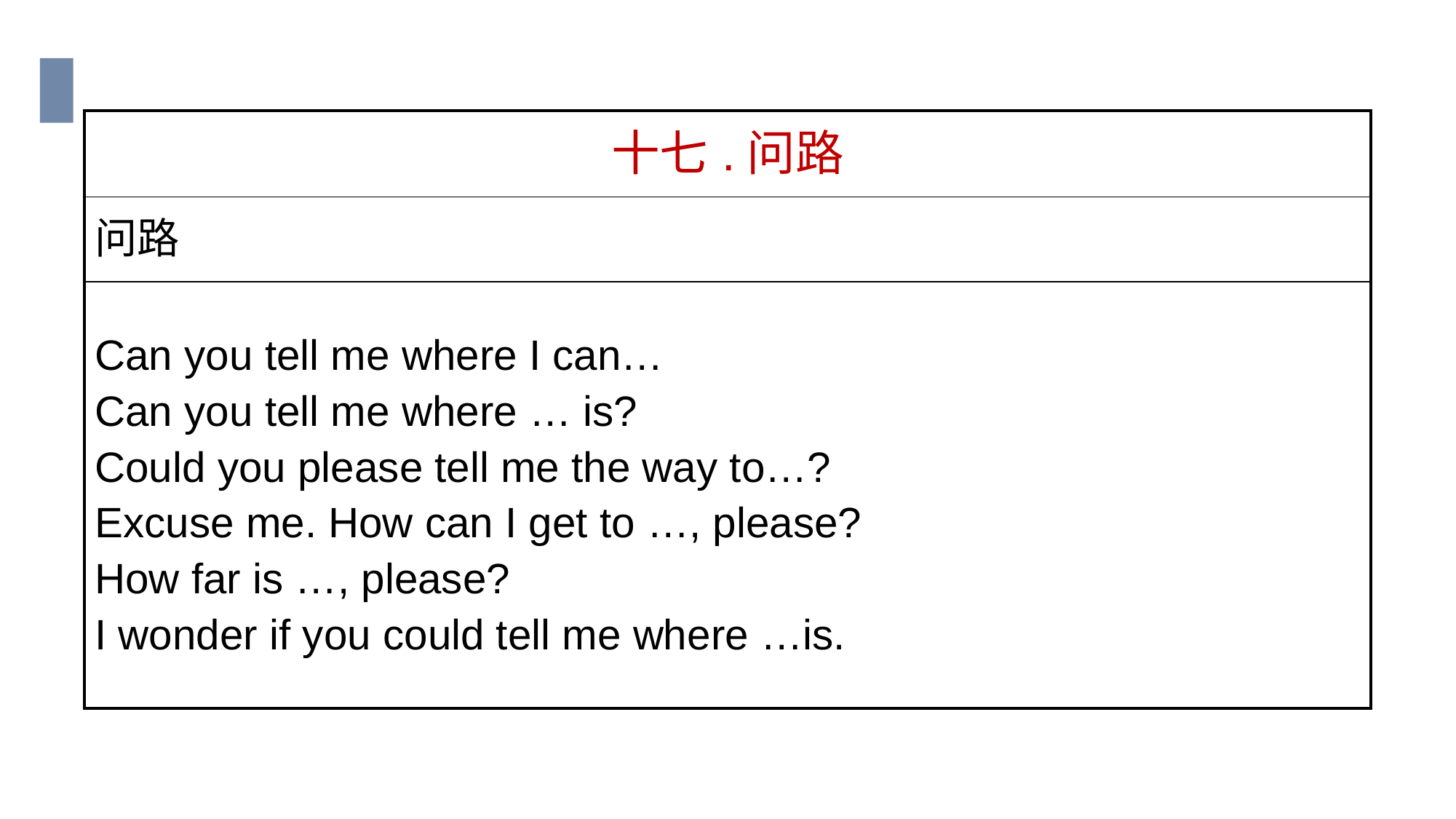

| 十七.问路 |
| --- |
| 问路 |
| Can you tell me where I can… Can you tell me where … is? Could you please tell me the way to…? Excuse me. How can I get to …, please? How far is …, please? I wonder if you could tell me where …is. |